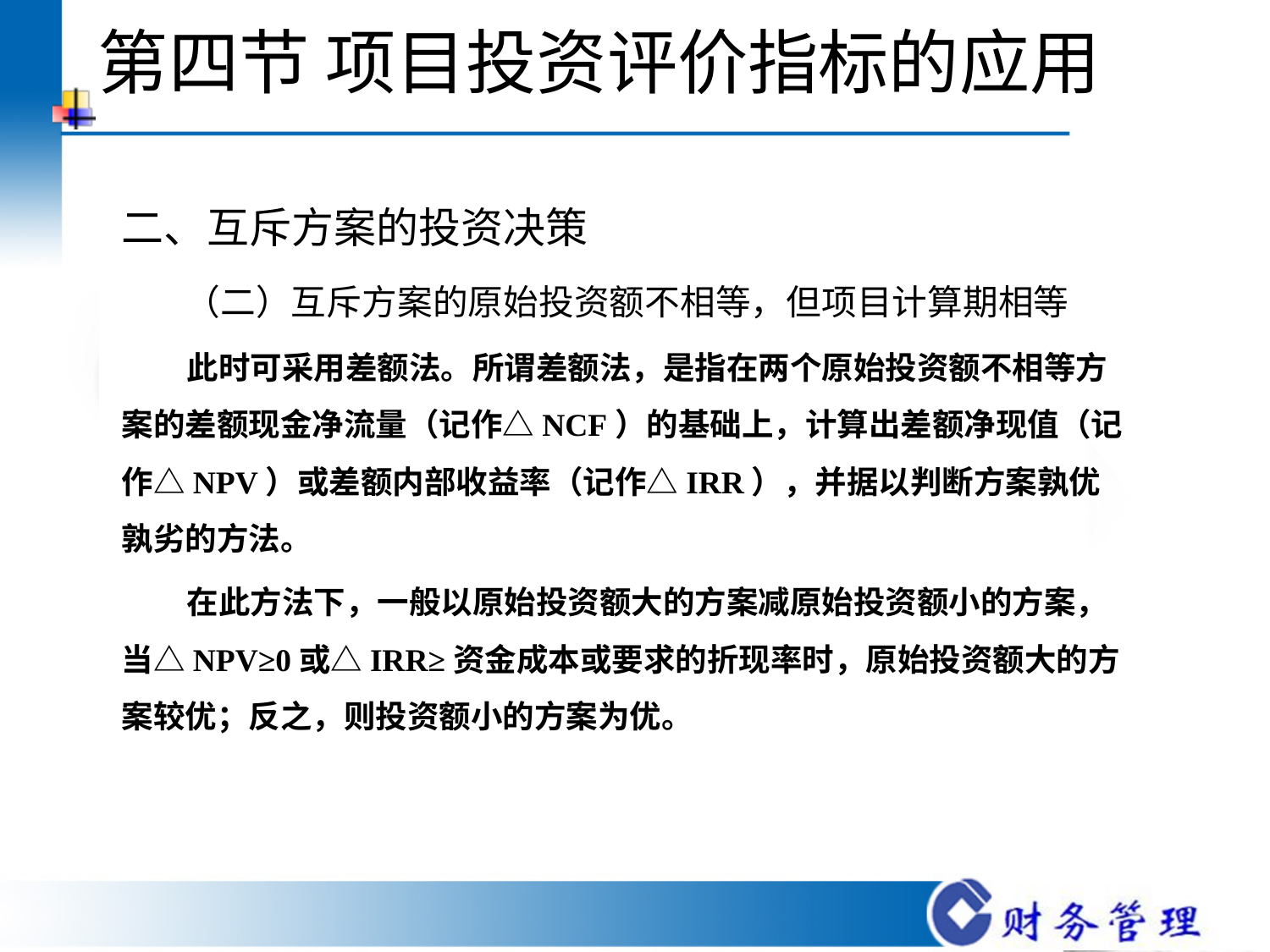

# 第四节 项目投资评价指标的应用
二、互斥方案的投资决策
       （二）互斥方案的原始投资额不相等，但项目计算期相等
        此时可采用差额法。所谓差额法，是指在两个原始投资额不相等方案的差额现金净流量（记作△NCF）的基础上，计算出差额净现值（记作△NPV）或差额内部收益率（记作△IRR），并据以判断方案孰优孰劣的方法。
        在此方法下，一般以原始投资额大的方案减原始投资额小的方案，当△NPV≥0或△IRR≥资金成本或要求的折现率时，原始投资额大的方案较优；反之，则投资额小的方案为优。
22